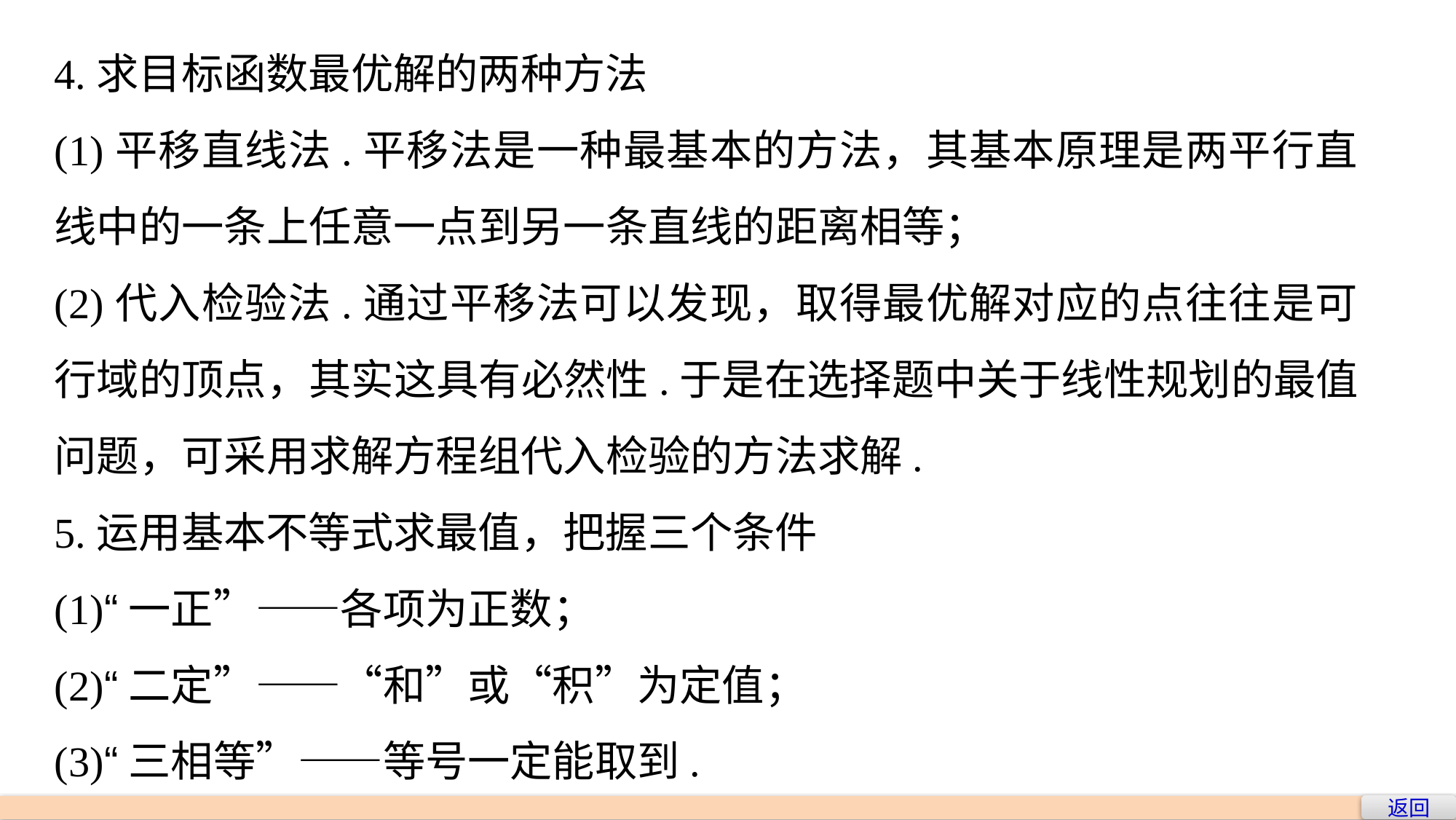

4.求目标函数最优解的两种方法
(1)平移直线法.平移法是一种最基本的方法，其基本原理是两平行直线中的一条上任意一点到另一条直线的距离相等；
(2)代入检验法.通过平移法可以发现，取得最优解对应的点往往是可行域的顶点，其实这具有必然性.于是在选择题中关于线性规划的最值问题，可采用求解方程组代入检验的方法求解.
5.运用基本不等式求最值，把握三个条件
(1)“一正”——各项为正数；
(2)“二定”——“和”或“积”为定值；
(3)“三相等”——等号一定能取到.
返回